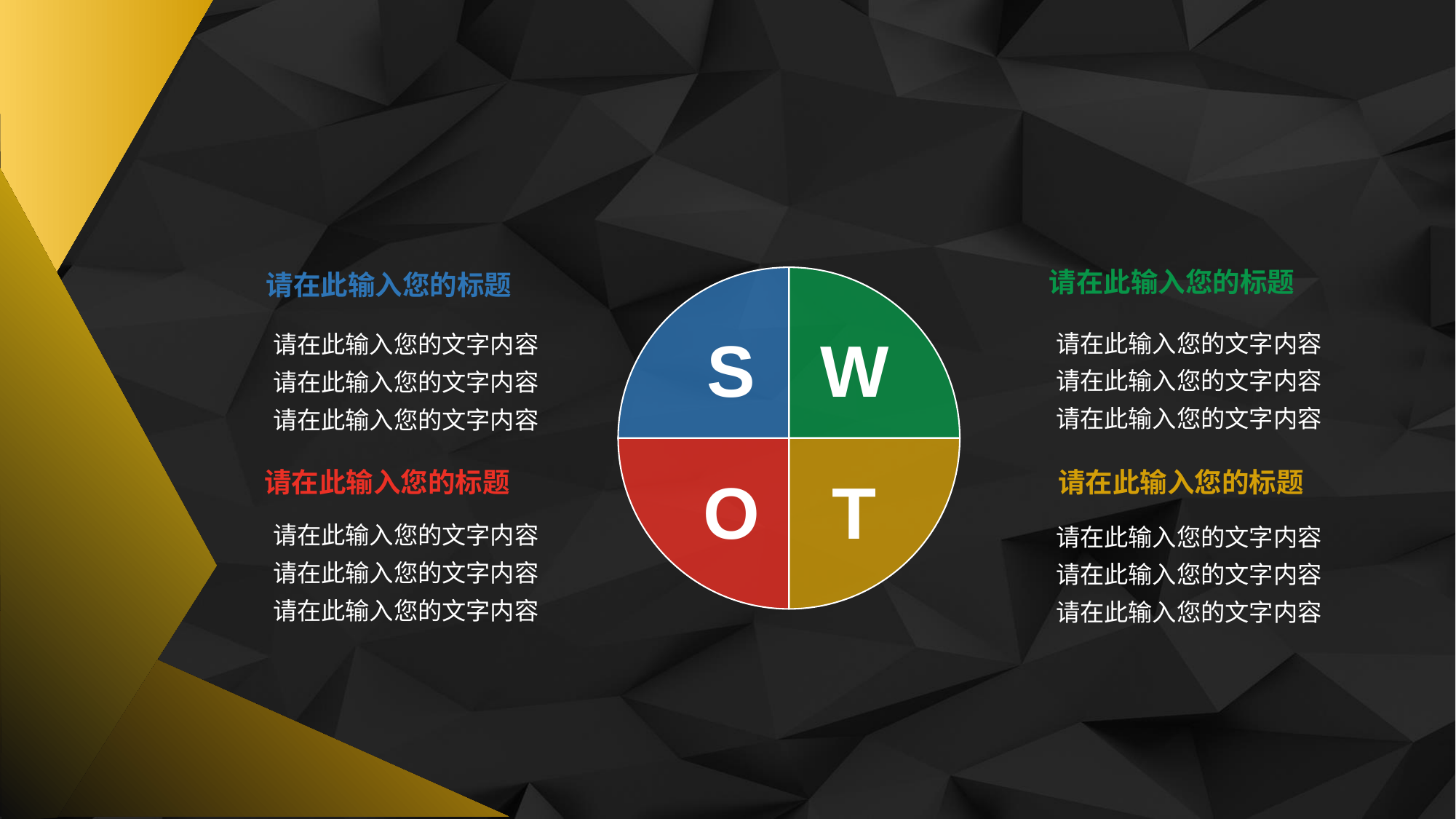

请在此输入您的标题

请在此输入您的标题

请在此输入您的文字内容
请在此输入您的文字内容
请在此输入您的文字内容
请在此输入您的文字内容
请在此输入您的文字内容
请在此输入您的文字内容
S
W
请在此输入您的标题
请在此输入您的标题
O
T
请在此输入您的文字内容
请在此输入您的文字内容
请在此输入您的文字内容
请在此输入您的文字内容
请在此输入您的文字内容
请在此输入您的文字内容